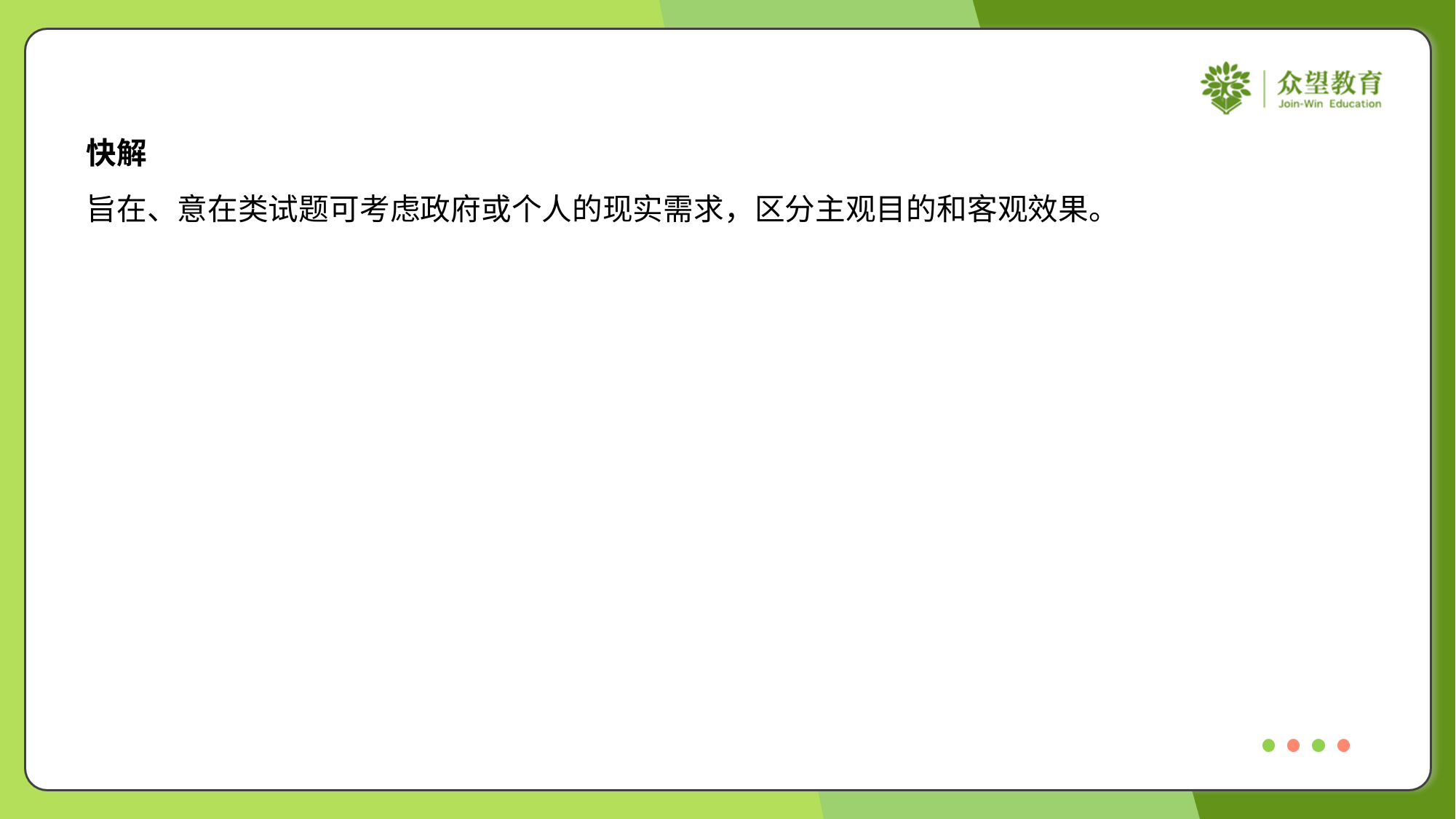

快解
旨在、意在类试题可考虑政府或个人的现实需求，区分主观目的和客观效果。